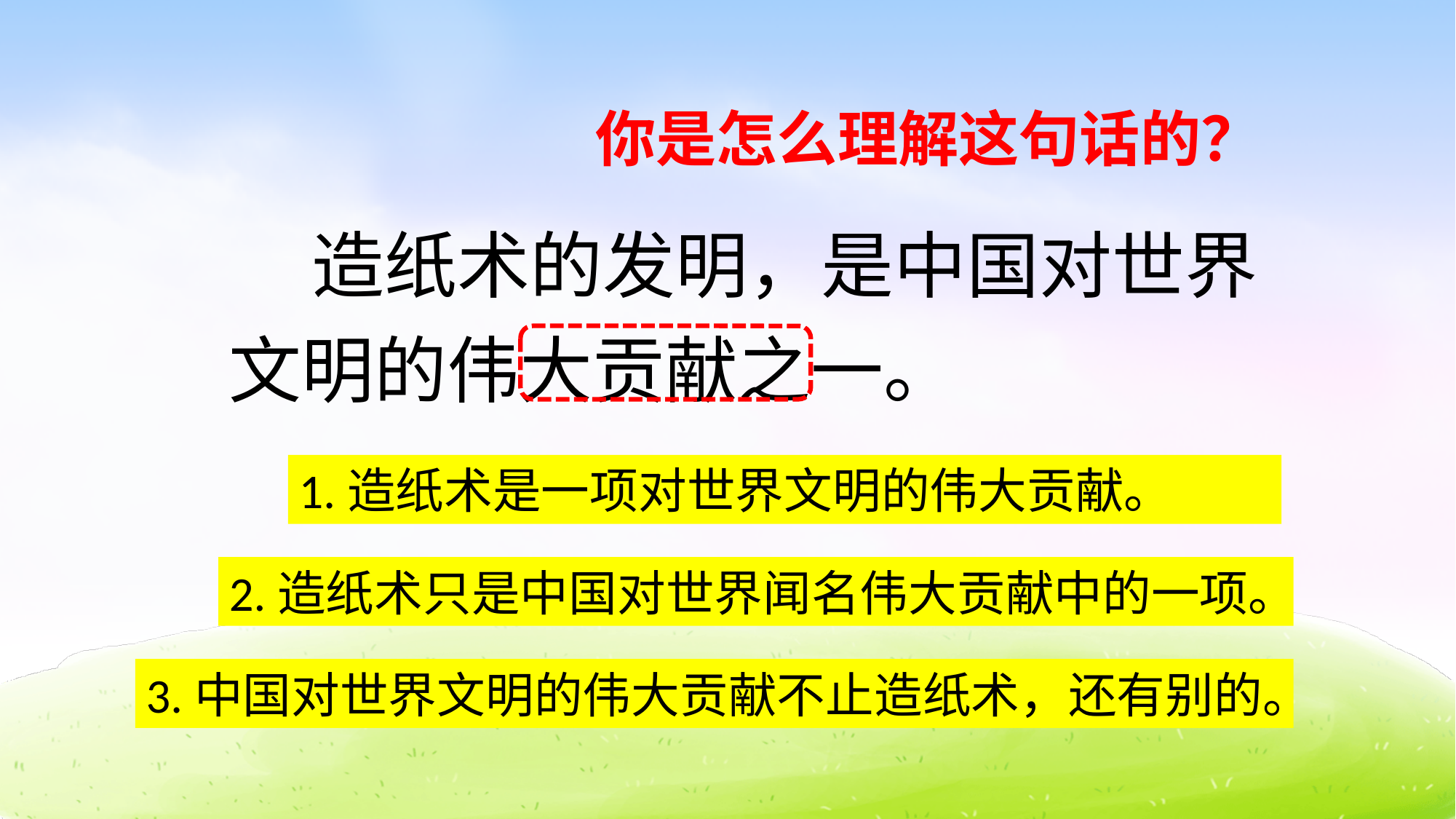

你是怎么理解这句话的？
    造纸术的发明，是中国对世界文明的伟大贡献之一。

1.造纸术是一项对世界文明的伟大贡献。
2.造纸术只是中国对世界闻名伟大贡献中的一项。
3.中国对世界文明的伟大贡献不止造纸术，还有别的。